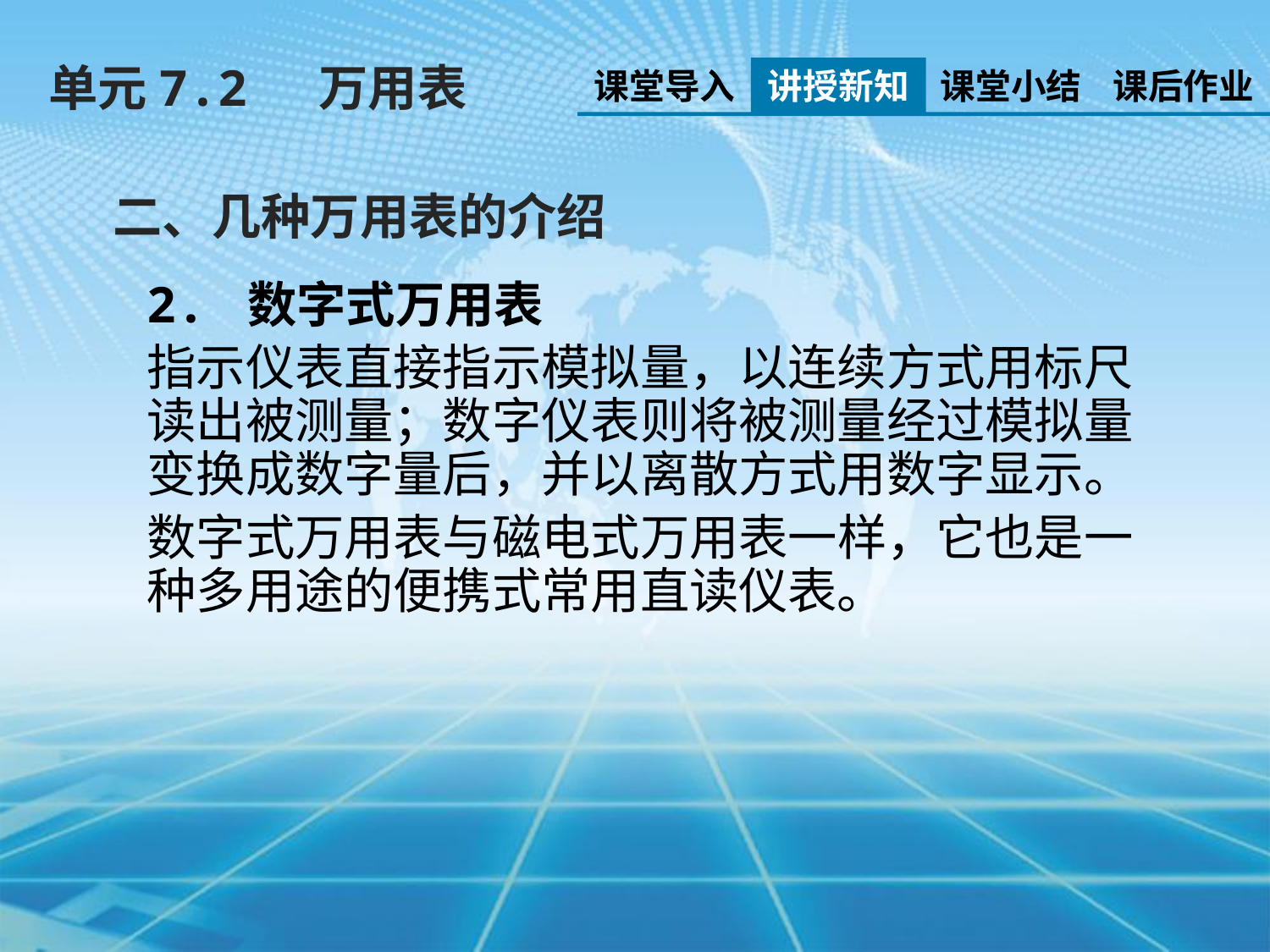

单元7.2  万用表
课堂导入
讲授新知
课堂小结
课后作业
二、几种万用表的介绍
2. 数字式万用表
指示仪表直接指示模拟量，以连续方式用标尺读出被测量；数字仪表则将被测量经过模拟量变换成数字量后，并以离散方式用数字显示。
数字式万用表与磁电式万用表一样，它也是一种多用途的便携式常用直读仪表。